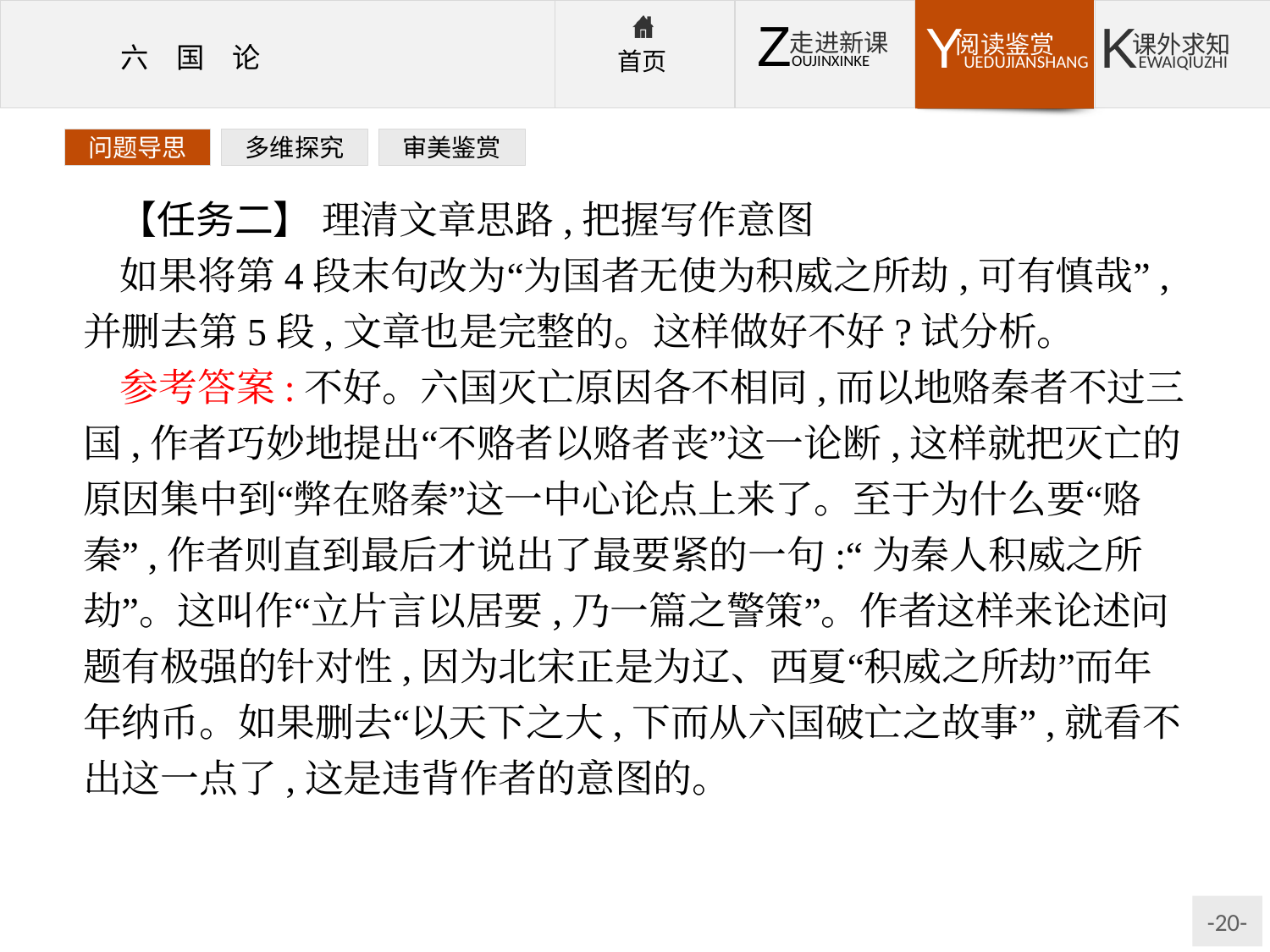

问题导思
多维探究
审美鉴赏
【任务二】 理清文章思路,把握写作意图
如果将第4段末句改为“为国者无使为积威之所劫,可有慎哉”,并删去第5段,文章也是完整的。这样做好不好?试分析。
参考答案:不好。六国灭亡原因各不相同,而以地赂秦者不过三国,作者巧妙地提出“不赂者以赂者丧”这一论断,这样就把灭亡的原因集中到“弊在赂秦”这一中心论点上来了。至于为什么要“赂秦”,作者则直到最后才说出了最要紧的一句:“为秦人积威之所劫”。这叫作“立片言以居要,乃一篇之警策”。作者这样来论述问题有极强的针对性,因为北宋正是为辽、西夏“积威之所劫”而年年纳币。如果删去“以天下之大,下而从六国破亡之故事”,就看不出这一点了,这是违背作者的意图的。